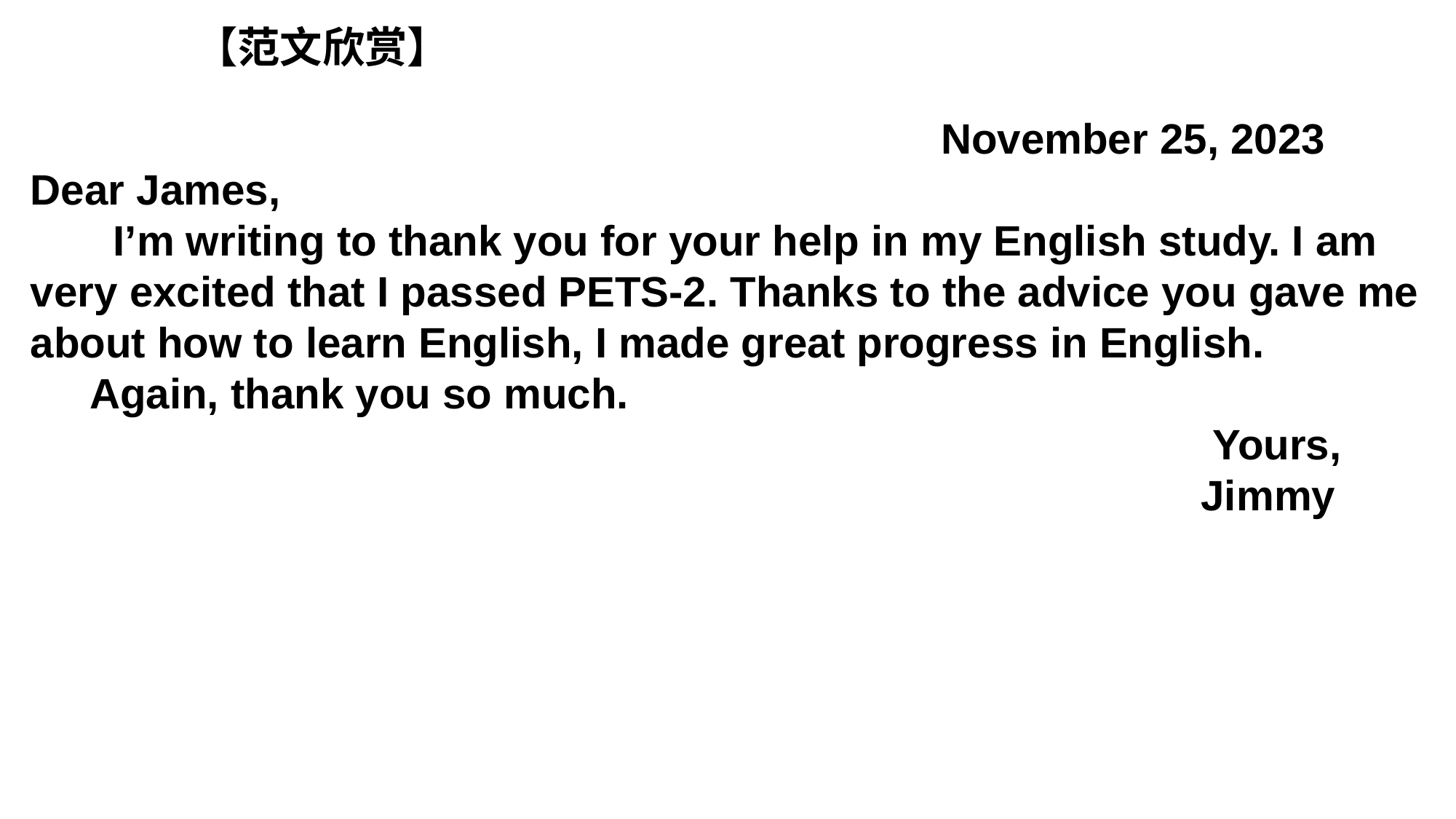

【范文欣赏】
                                                                             November 25, 2023
Dear James,
       I’m writing to thank you for your help in my English study. I am very excited that I passed PETS-2. Thanks to the advice you gave me about how to learn English, I made great progress in English.
     Again, thank you so much.
                                                                                                    Yours,
                                                                                                   Jimmy
26